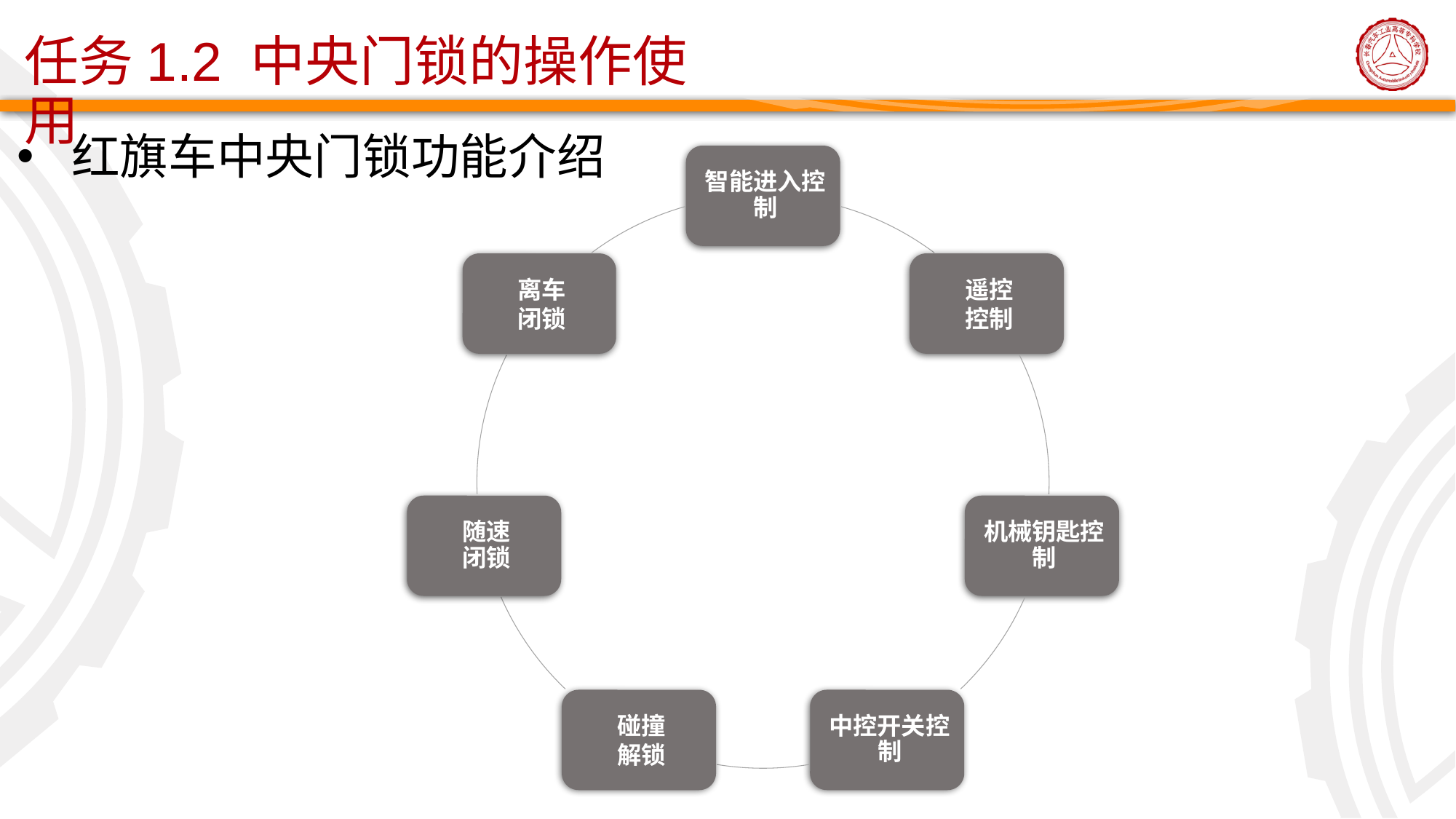

任务1.2 中央门锁的操作使用
# 红旗车中央门锁功能介绍
智能进入控制
遥控
控制
机械钥匙控制
中控开关控制
碰撞
解锁
随速
闭锁
离车
闭锁